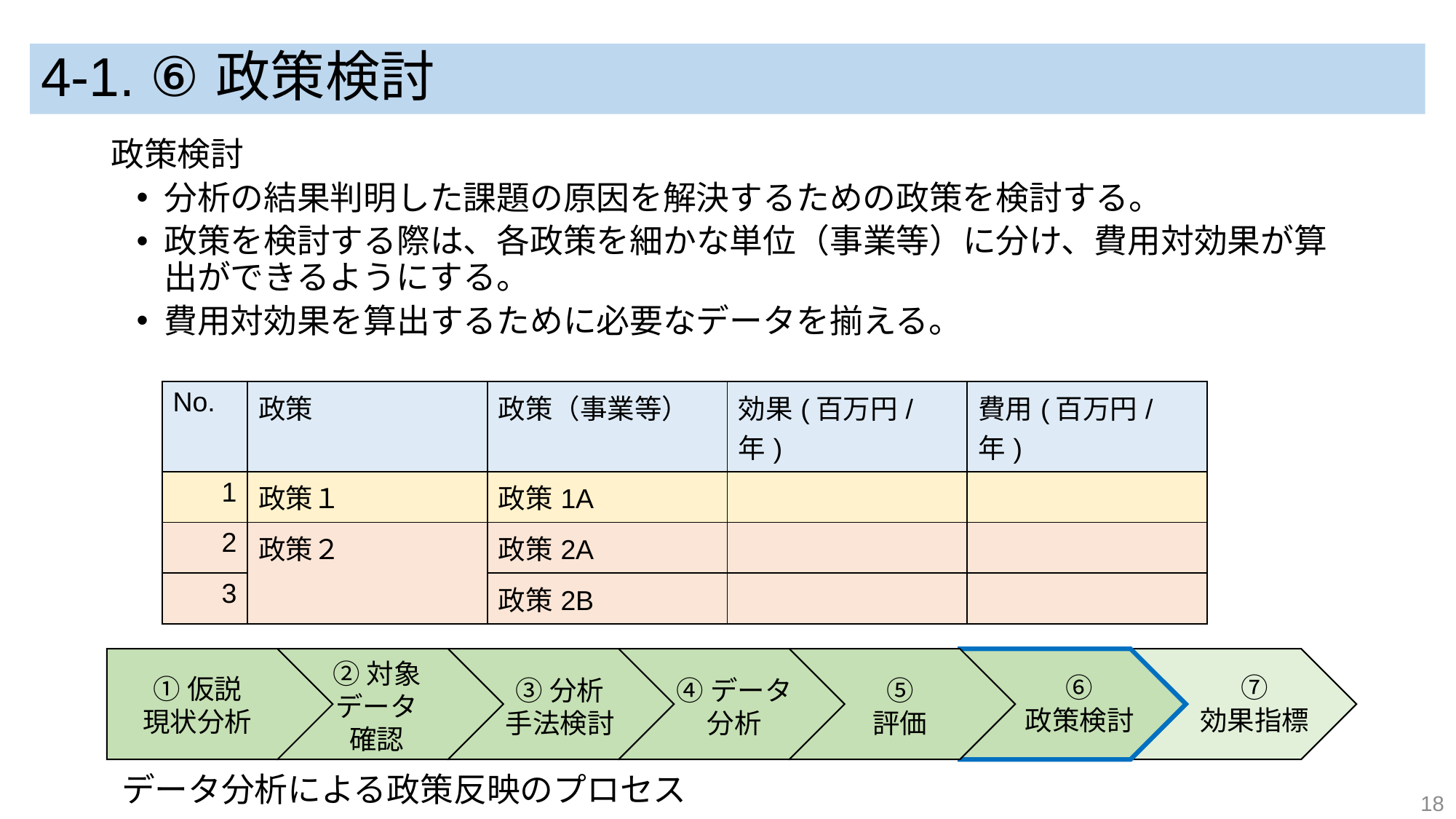

# 4-1. ⑥政策検討
政策検討
分析の結果判明した課題の原因を解決するための政策を検討する。
政策を検討する際は、各政策を細かな単位（事業等）に分け、費用対効果が算出ができるようにする。
費用対効果を算出するために必要なデータを揃える。
| No. | 政策 | 政策（事業等） | 効果(百万円/年) | 費用(百万円/年) |
| --- | --- | --- | --- | --- |
| 1 | 政策１ | 政策1A |  |  |
| 2 | 政策２ | 政策2A |  |  |
| 3 |  | 政策2B |  |  |

②対象
データ
確認
⑦
効果指標
⑥
政策検討
①仮説
現状分析
⑤
評価
③分析
手法検討
④データ
分析
データ分析による政策反映のプロセス
18